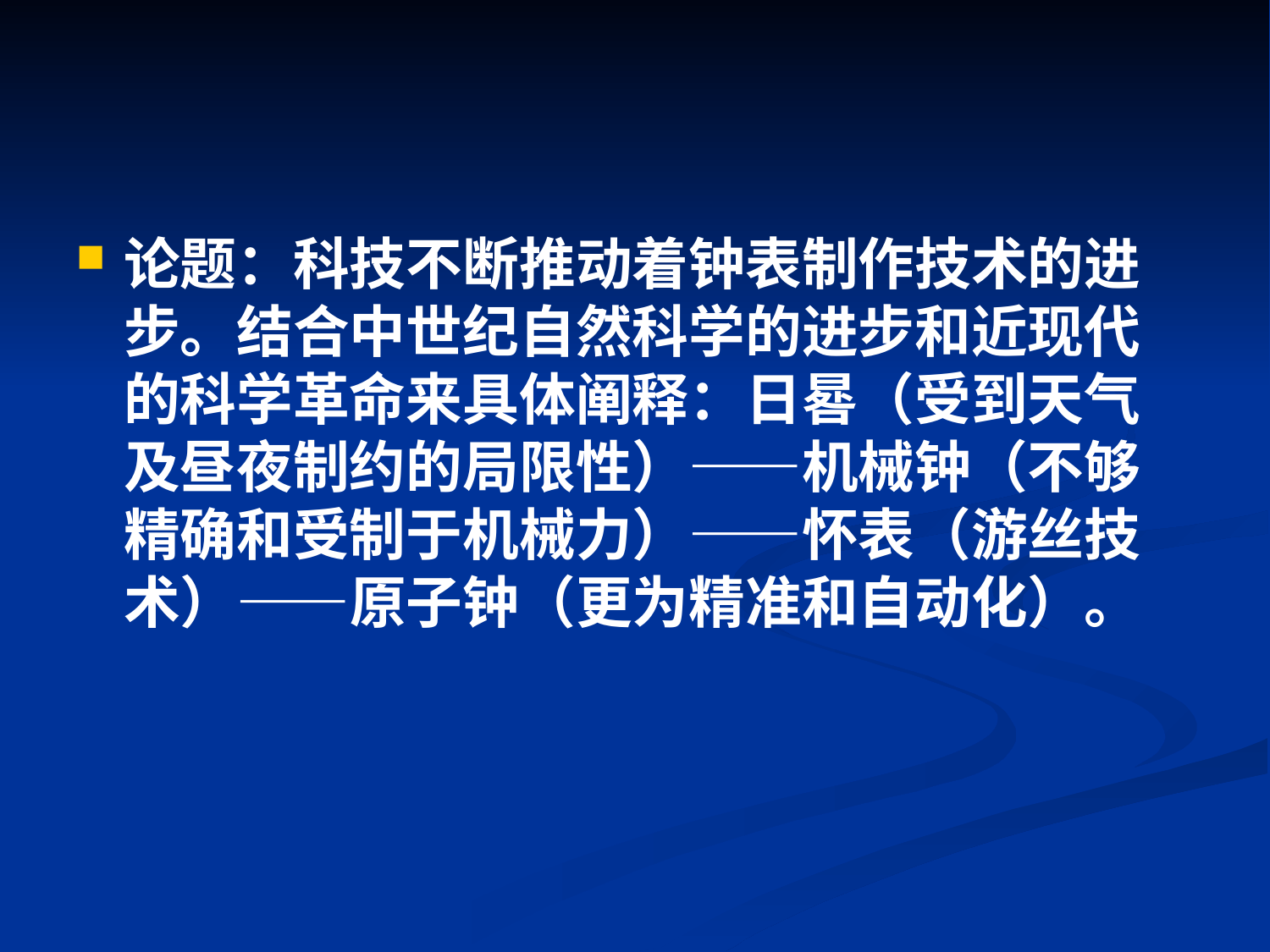

论题：科技不断推动着钟表制作技术的进步。结合中世纪自然科学的进步和近现代的科学革命来具体阐释：日晷（受到天气及昼夜制约的局限性）——机械钟（不够精确和受制于机械力）——怀表（游丝技术）——原子钟（更为精准和自动化）。